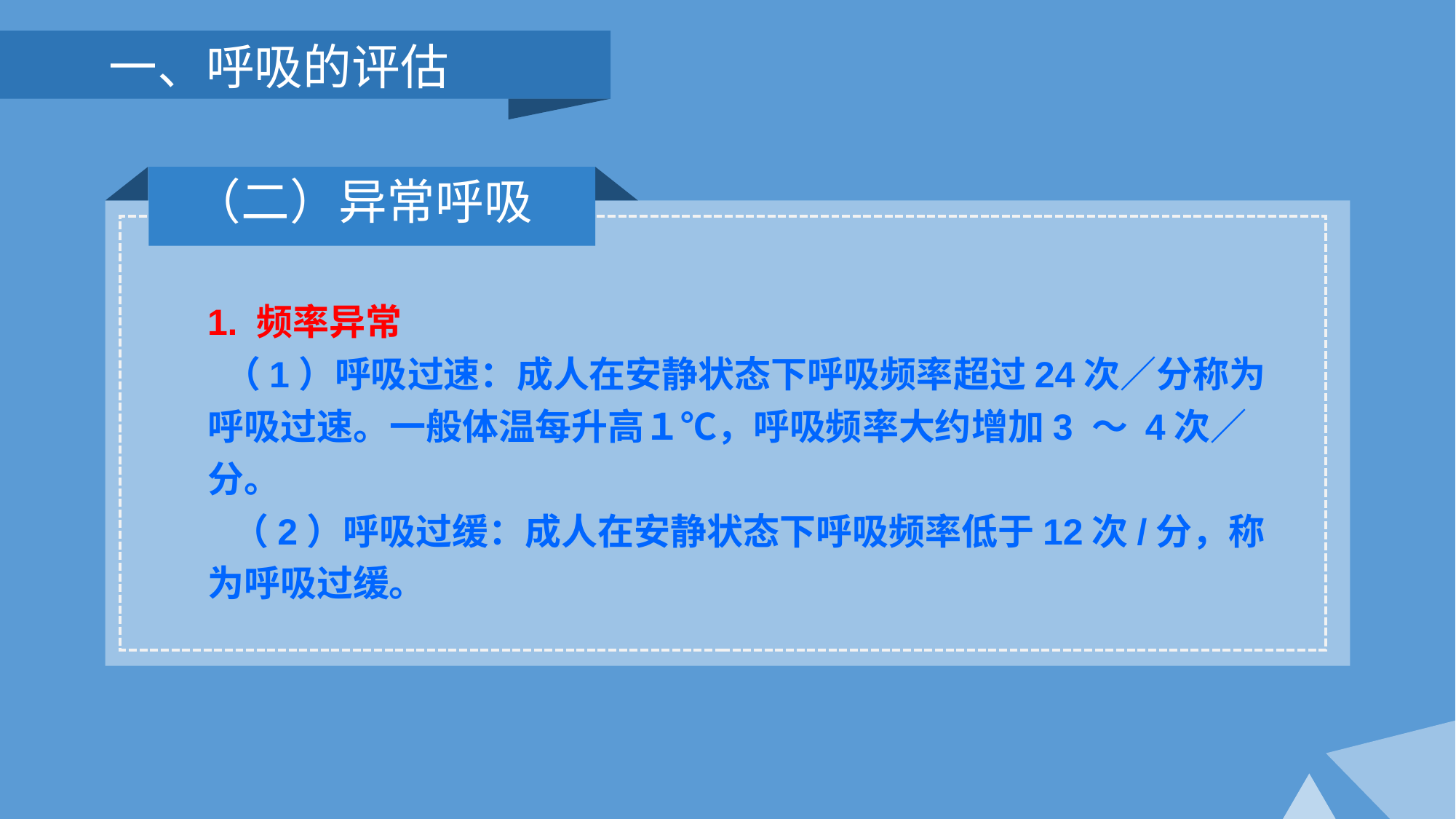

一、呼吸的评估

（二）异常呼吸

1. 频率异常
 （1）呼吸过速：成人在安静状态下呼吸频率超过24次／分称为呼吸过速。一般体温每升高１℃，呼吸频率大约增加3 ～ 4次／分。
  （2）呼吸过缓：成人在安静状态下呼吸频率低于12次/分，称为呼吸过缓。